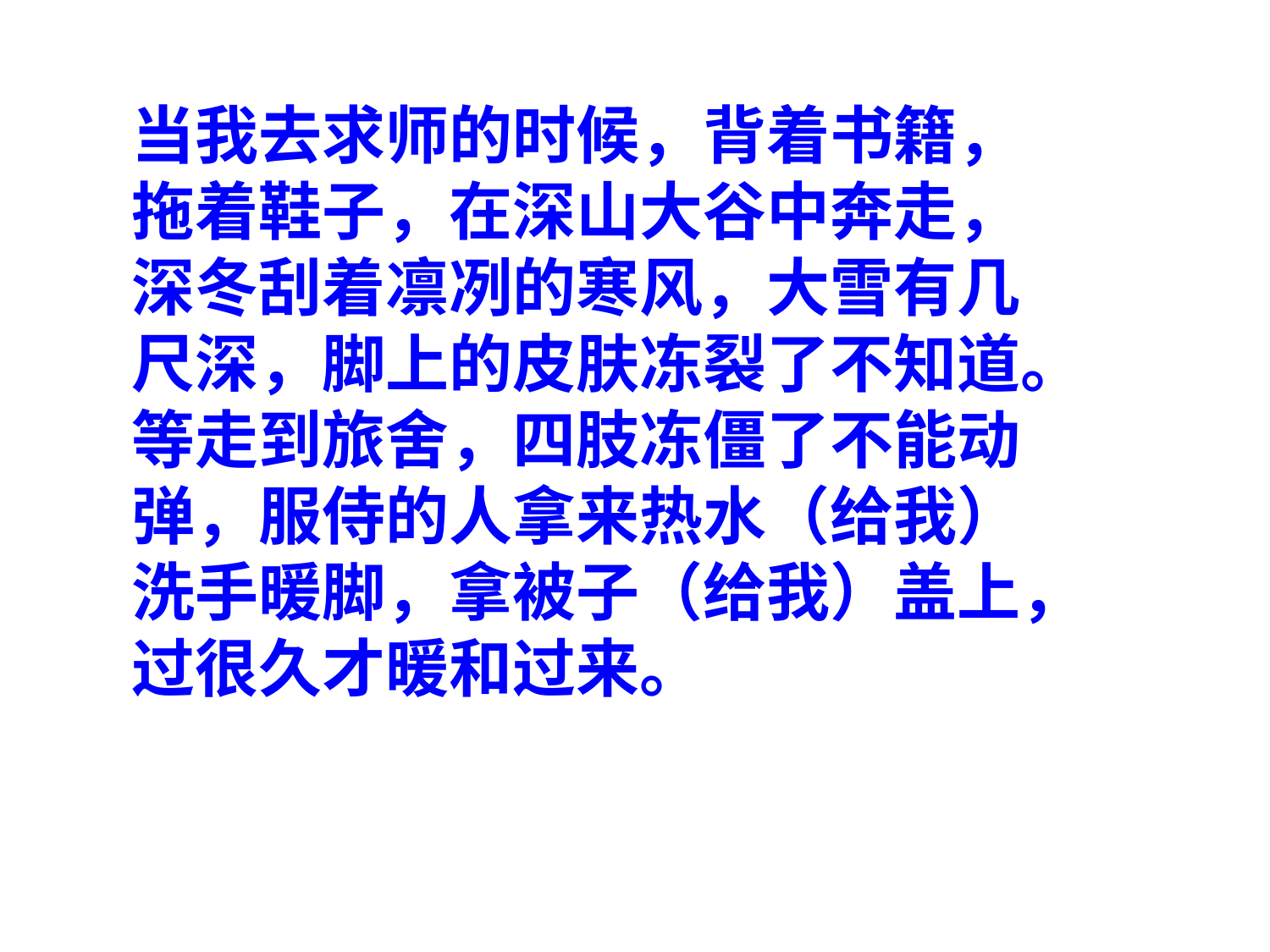

当我去求师的时候，背着书籍，拖着鞋子，在深山大谷中奔走，深冬刮着凛冽的寒风，大雪有几尺深，脚上的皮肤冻裂了不知道。等走到旅舍，四肢冻僵了不能动弹，服侍的人拿来热水（给我）洗手暖脚，拿被子（给我）盖上，过很久才暖和过来。